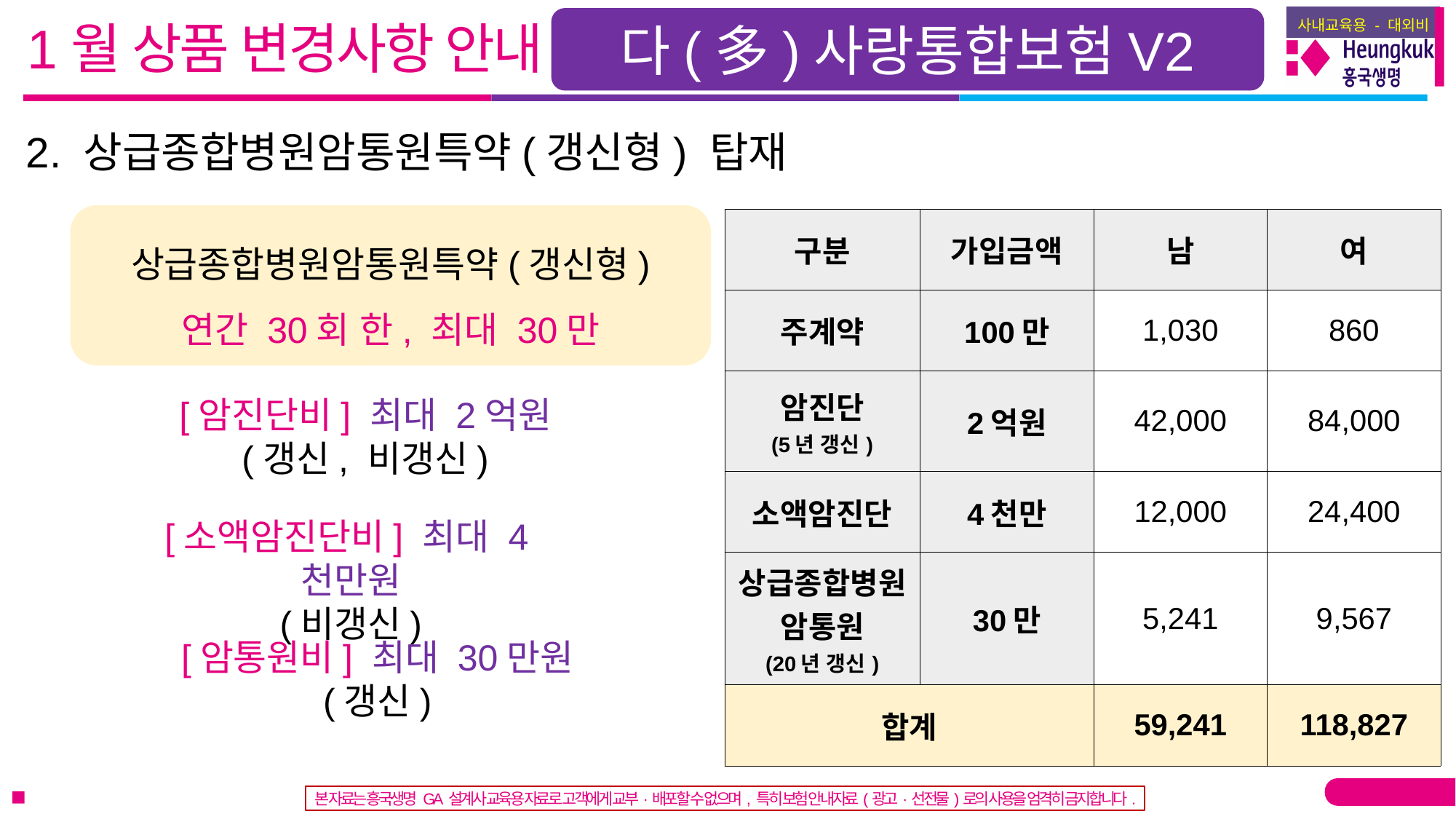

1월 상품 변경사항 안내
다(多)사랑통합보험V2
2. 상급종합병원암통원특약(갱신형) 탑재
상급종합병원암통원특약(갱신형)
연간 30회 한, 최대 30만
| 구분 | 가입금액 | 남 | 여 |
| --- | --- | --- | --- |
| 주계약 | 100만 | 1,030 | 860 |
| 암진단 (5년 갱신) | 2억원 | 42,000 | 84,000 |
| 소액암진단 | 4천만 | 12,000 | 24,400 |
| 상급종합병원 암통원 (20년 갱신) | 30만 | 5,241 | 9,567 |
| 합계 |  | 59,241 | 118,827 |
[암진단비] 최대 2억원
(갱신, 비갱신)
[소액암진단비] 최대 4천만원
(비갱신)
[암통원비] 최대 30만원
(갱신)